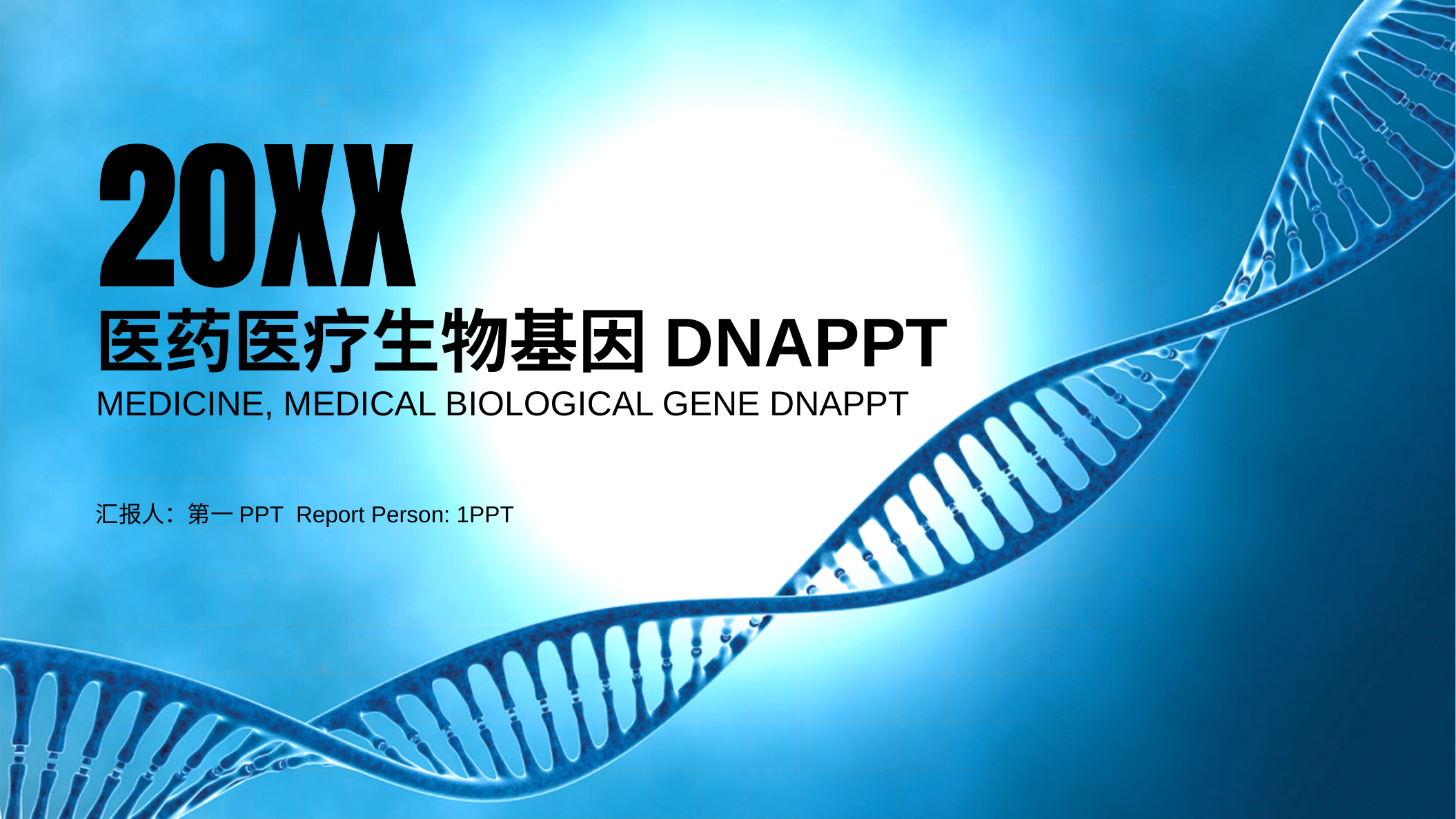

20XX
医药医疗生物基因DNAPPT
MEDICINE, MEDICAL BIOLOGICAL GENE DNAPPT
汇报人：第一PPT  Report Person: 1PPT